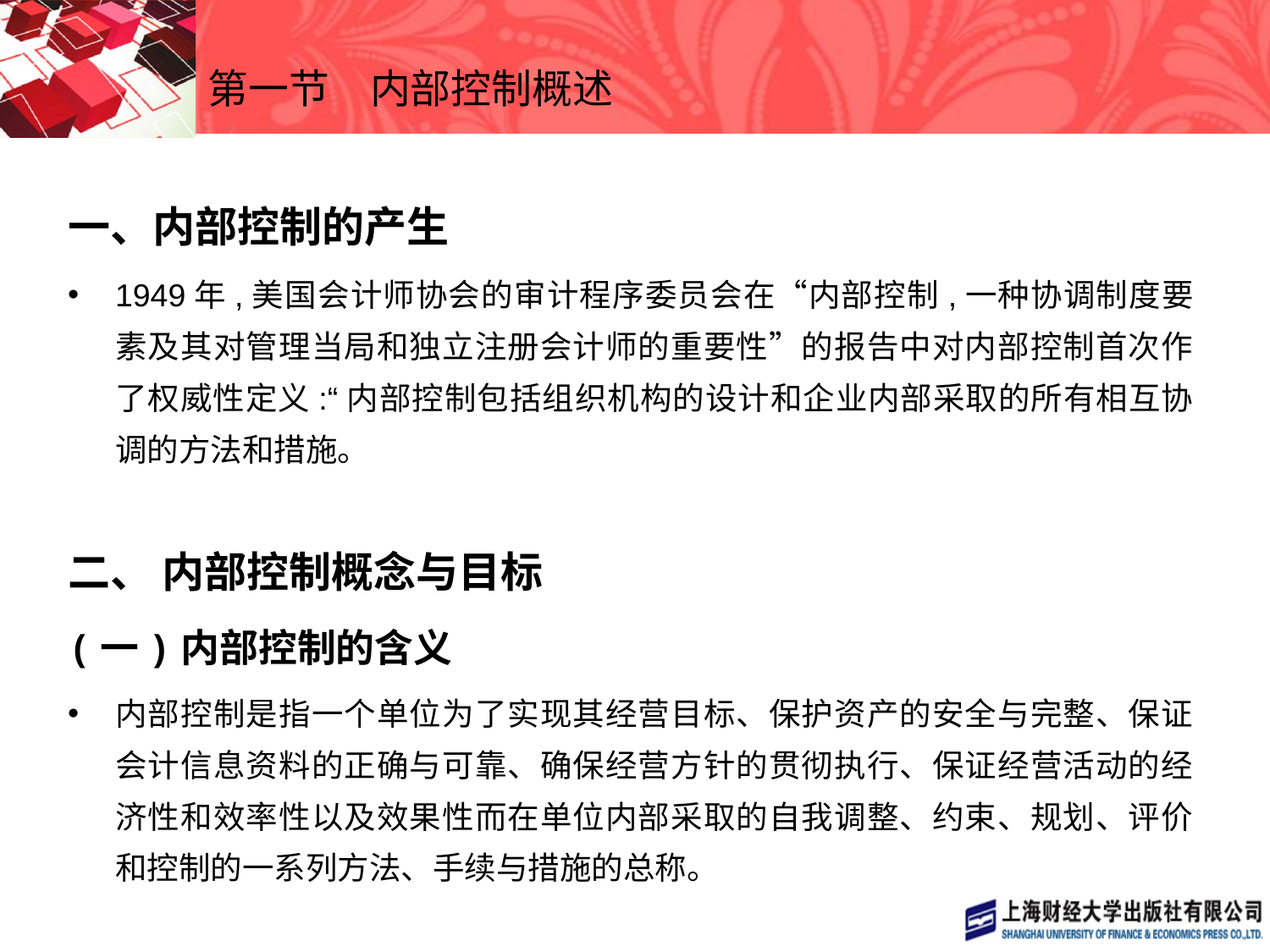

# 第一节　内部控制概述
一、内部控制的产生
1949年,美国会计师协会的审计程序委员会在“内部控制,一种协调制度要素及其对管理当局和独立注册会计师的重要性”的报告中对内部控制首次作了权威性定义:“内部控制包括组织机构的设计和企业内部采取的所有相互协调的方法和措施。

二、 内部控制概念与目标
(一)内部控制的含义
内部控制是指一个单位为了实现其经营目标、保护资产的安全与完整、保证会计信息资料的正确与可靠、确保经营方针的贯彻执行、保证经营活动的经济性和效率性以及效果性而在单位内部采取的自我调整、约束、规划、评价和控制的一系列方法、手续与措施的总称。